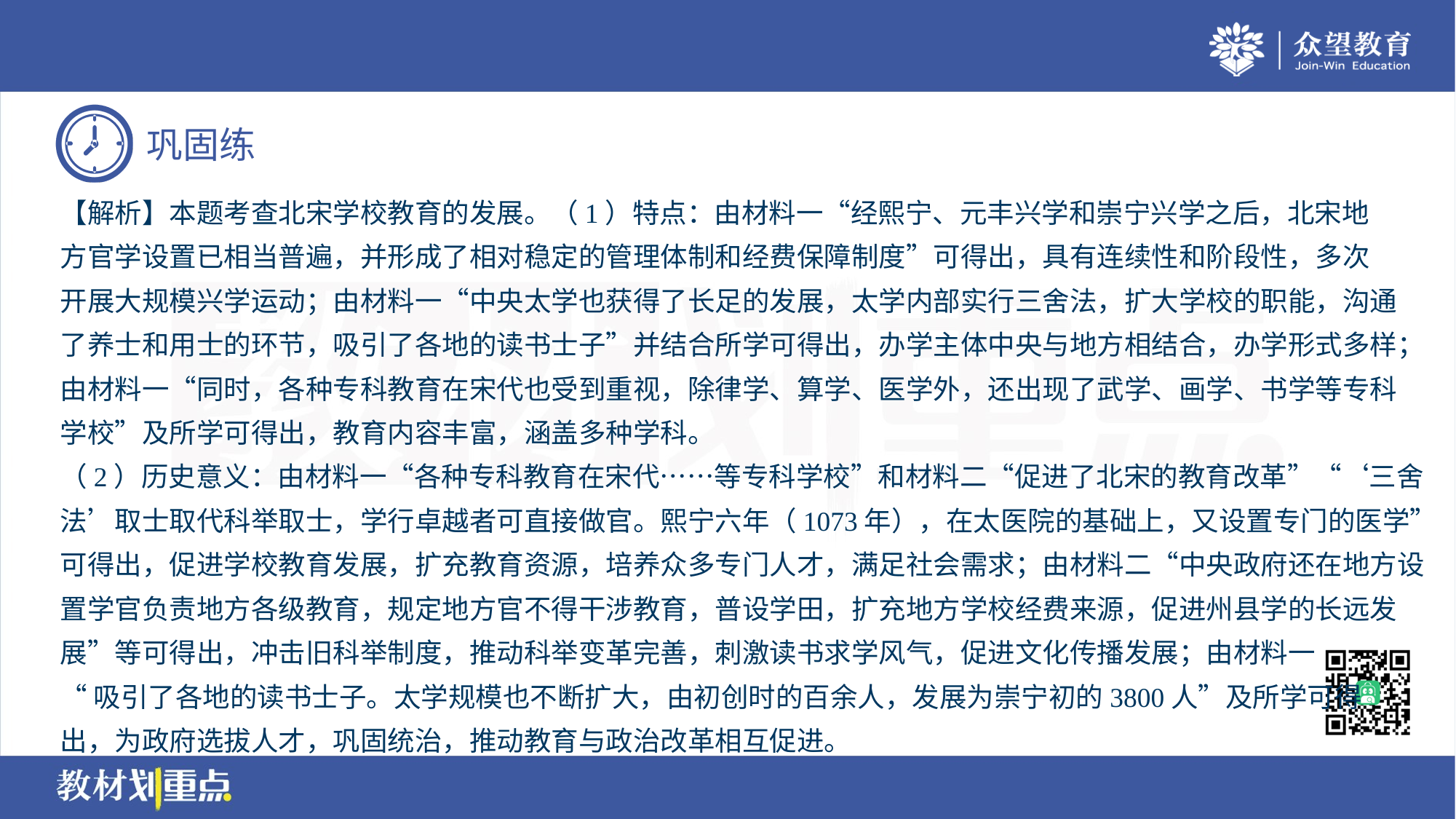

【解析】本题考查北宋学校教育的发展。（1）特点：由材料一“经熙宁、元丰兴学和崇宁兴学之后，北宋地
方官学设置已相当普遍，并形成了相对稳定的管理体制和经费保障制度”可得出，具有连续性和阶段性，多次
开展大规模兴学运动；由材料一“中央太学也获得了长足的发展，太学内部实行三舍法，扩大学校的职能，沟通
了养士和用士的环节，吸引了各地的读书士子”并结合所学可得出，办学主体中央与地方相结合，办学形式多样；
由材料一“同时，各种专科教育在宋代也受到重视，除律学、算学、医学外，还出现了武学、画学、书学等专科
学校”及所学可得出，教育内容丰富，涵盖多种学科。
（2）历史意义：由材料一“各种专科教育在宋代……等专科学校”和材料二“促进了北宋的教育改革”“‘三舍
法’取士取代科举取士，学行卓越者可直接做官。熙宁六年（1073年），在太医院的基础上，又设置专门的医学”
可得出，促进学校教育发展，扩充教育资源，培养众多专门人才，满足社会需求；由材料二“中央政府还在地方设
置学官负责地方各级教育，规定地方官不得干涉教育，普设学田，扩充地方学校经费来源，促进州县学的长远发
展”等可得出，冲击旧科举制度，推动科举变革完善，刺激读书求学风气，促进文化传播发展；由材料一
“吸引了各地的读书士子。太学规模也不断扩大，由初创时的百余人，发展为崇宁初的3800人”及所学可得
出，为政府选拔人才，巩固统治，推动教育与政治改革相互促进。